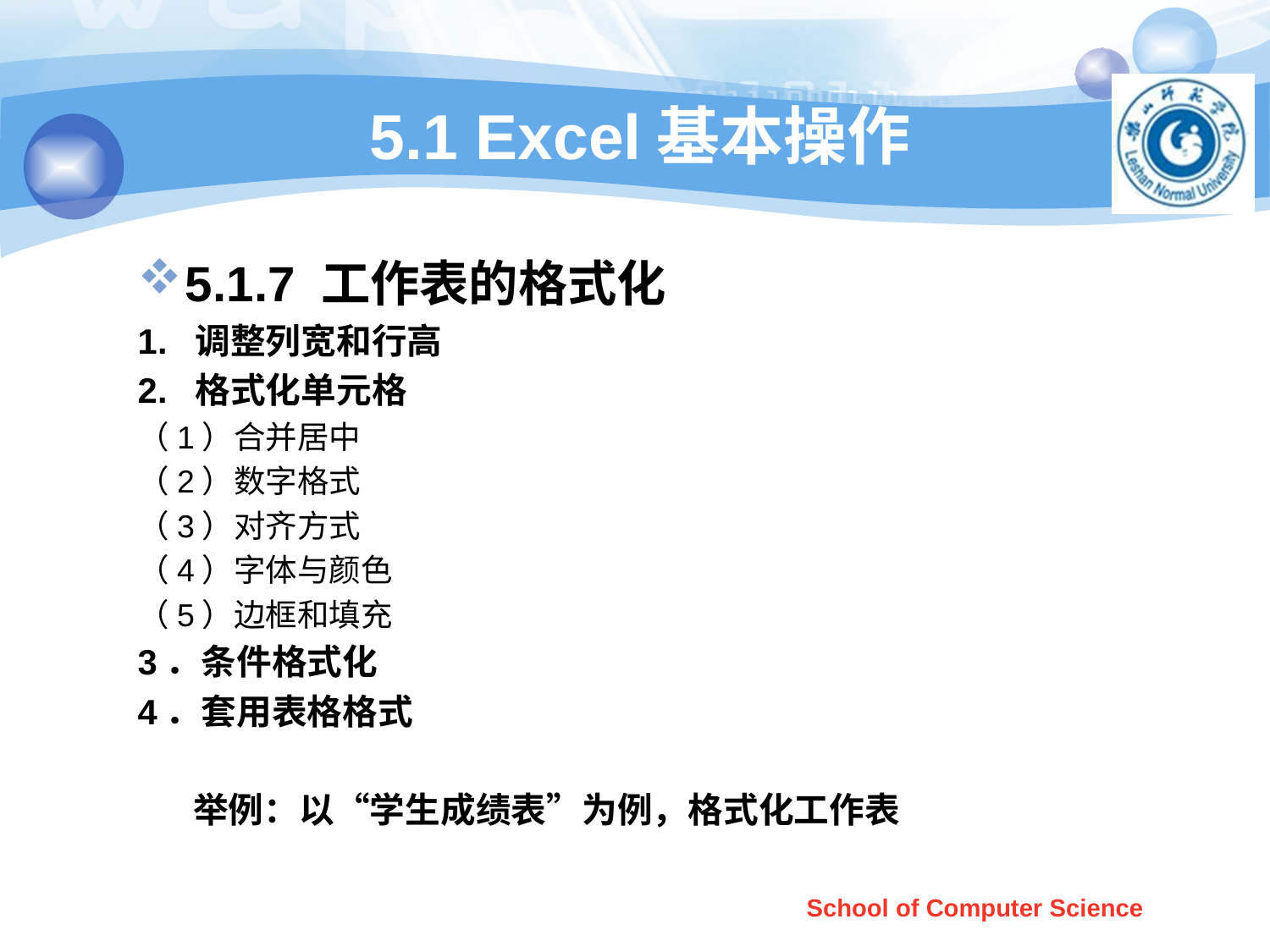

# 5.1 Excel基本操作
5.1.7 工作表的格式化
1.  调整列宽和行高
2.  格式化单元格
（1）合并居中
（2）数字格式
（3）对齐方式
（4）字体与颜色
（5）边框和填充
3．条件格式化
4．套用表格格式

      举例：以“学生成绩表”为例，格式化工作表
School of Computer Science